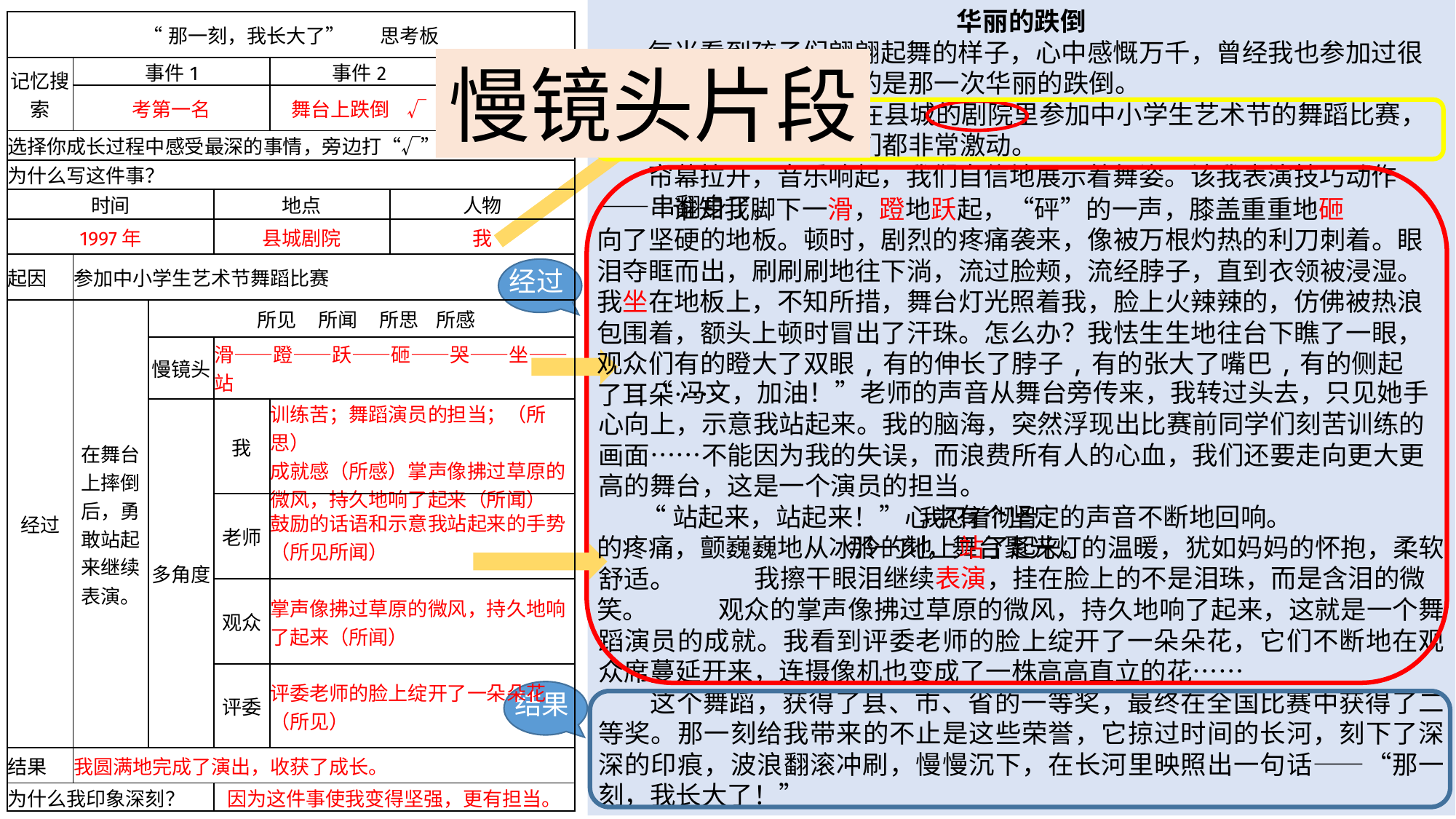

华丽的跌倒
  每当看到孩子们翩翩起舞的样子，心中感慨万千，曾经我也参加过很多舞蹈比赛，印象最深的是那一次华丽的跌倒。
  1997年夏天，我在县城的剧院里参加中小学生艺术节的舞蹈比赛，当天是现场直播，同学们都非常激动。
  帘幕拉开，音乐响起，我们自信地展示着舞姿。该我表演技巧动作——串翻身了。

   “冯文，加油！”老师的声音从舞台旁传来，我转过头去，只见她手心向上，示意我站起来。我的脑海，突然浮现出比赛前同学们刻苦训练的画面……不能因为我的失误，而浪费所有人的心血，我们还要走向更大更高的舞台，这是一个演员的担当。
 “站起来，站起来！”心中有个坚定的声音不断地回响。
                                   那一刻，舞台聚光灯的温暖，犹如妈妈的怀抱，柔软舒适。
             观众的掌声像拂过草原的微风，持久地响了起来，这就是一个舞蹈演员的成就。我看到评委老师的脸上绽开了一朵朵花，它们不断地在观众席蔓延开来，连摄像机也变成了一株高高直立的花……
  这个舞蹈，获得了县、市、省的一等奖，最终在全国比赛中获得了二等奖。那一刻给我带来的不止是这些荣誉，它掠过时间的长河，刻下了深深的印痕，波浪翻滚冲刷，慢慢沉下，在长河里映照出一句话——“那一刻，我长大了！”
| “那一刻，我长大了” 思考板 |  |  |  |  |  |  |
| --- | --- | --- | --- | --- | --- | --- |
| 记忆搜索 | 事件1 |  |  | 事件2 |  | 事件3 |
|  | 考第一名 |  |  | 舞台上跌倒 √ |  | 和妈妈顶嘴 |
| 选择你成长过程中感受最深的事情，旁边打“√” |  |  |  |  |  |  |
| 为什么写这件事？ |  |  |  |  |  |  |
| 时间 |  |  | 地点 |  | 人物 |  |
| 1997年 |  |  | 县城剧院 |  | 我 |  |
| 起因 | 参加中小学生艺术节舞蹈比赛 |  |  |  |  |  |
| 经过 | 在舞台上摔倒后，勇敢站起来继续表演。 | 所见 所闻 所思 所感 |  |  |  |  |
|  |  | 慢镜头 | 滑——蹬——跃——砸——哭——坐——站 |  |  |  |
|  |  | 多角度 | 我 | 训练苦；舞蹈演员的担当；（所思） 成就感（所感）掌声像拂过草原的微风，持久地响了起来（所闻） |  |  |
|  |  |  | 老师 | 鼓励的话语和示意我站起来的手势 （所见所闻） |  |  |
|  |  |  | 观众 | 掌声像拂过草原的微风，持久地响了起来（所闻） |  |  |
|  |  |  | 评委 | 评委老师的脸上绽开了一朵朵花（所见） |  |  |
| 结果 | 我圆满地完成了演出，收获了成长。 |  |  |  |  |  |
| 为什么我印象深刻？ |  |  | 因为这件事使我变得坚强，更有担当。 |  |  |  |
慢镜头片段

起因

            谁知我脚下一滑，蹬地跃起，“砰”的一声，膝盖重重地砸
向了坚硬的地板。顿时，剧烈的疼痛袭来，像被万根灼热的利刀刺着。眼泪夺眶而出，刷刷刷地往下淌，流过脸颊，流经脖子，直到衣领被浸湿。我坐在地板上，不知所措，舞台灯光照着我，脸上火辣辣的，仿佛被热浪包围着，额头上顿时冒出了汗珠。怎么办？我怯生生地往台下瞧了一眼，观众们有的瞪大了双眼,有的伸长了脖子,有的张大了嘴巴,有的侧起了耳朵……

                                                          我忍着彻骨
的疼痛，颤巍巍地从冰冷的地上站了起来。
                          我擦干眼泪继续表演，挂在脸上的不是泪珠，而是含泪的微笑。

经过

结果